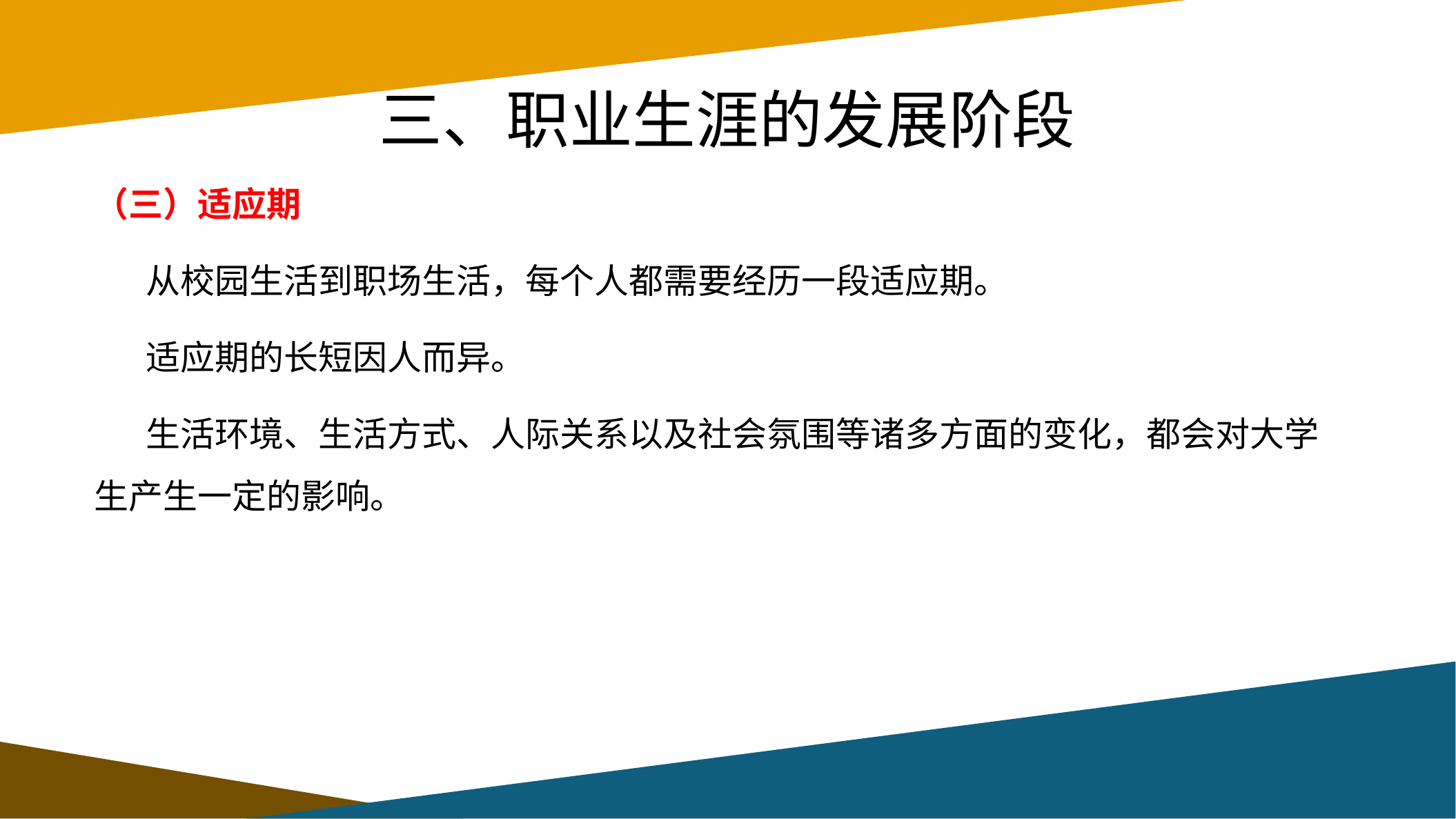

# 三、职业生涯的发展阶段
（三）适应期
从校园生活到职场生活，每个人都需要经历一段适应期。
适应期的长短因人而异。
生活环境、生活方式、人际关系以及社会氛围等诸多方面的变化，都会对大学生产生一定的影响。